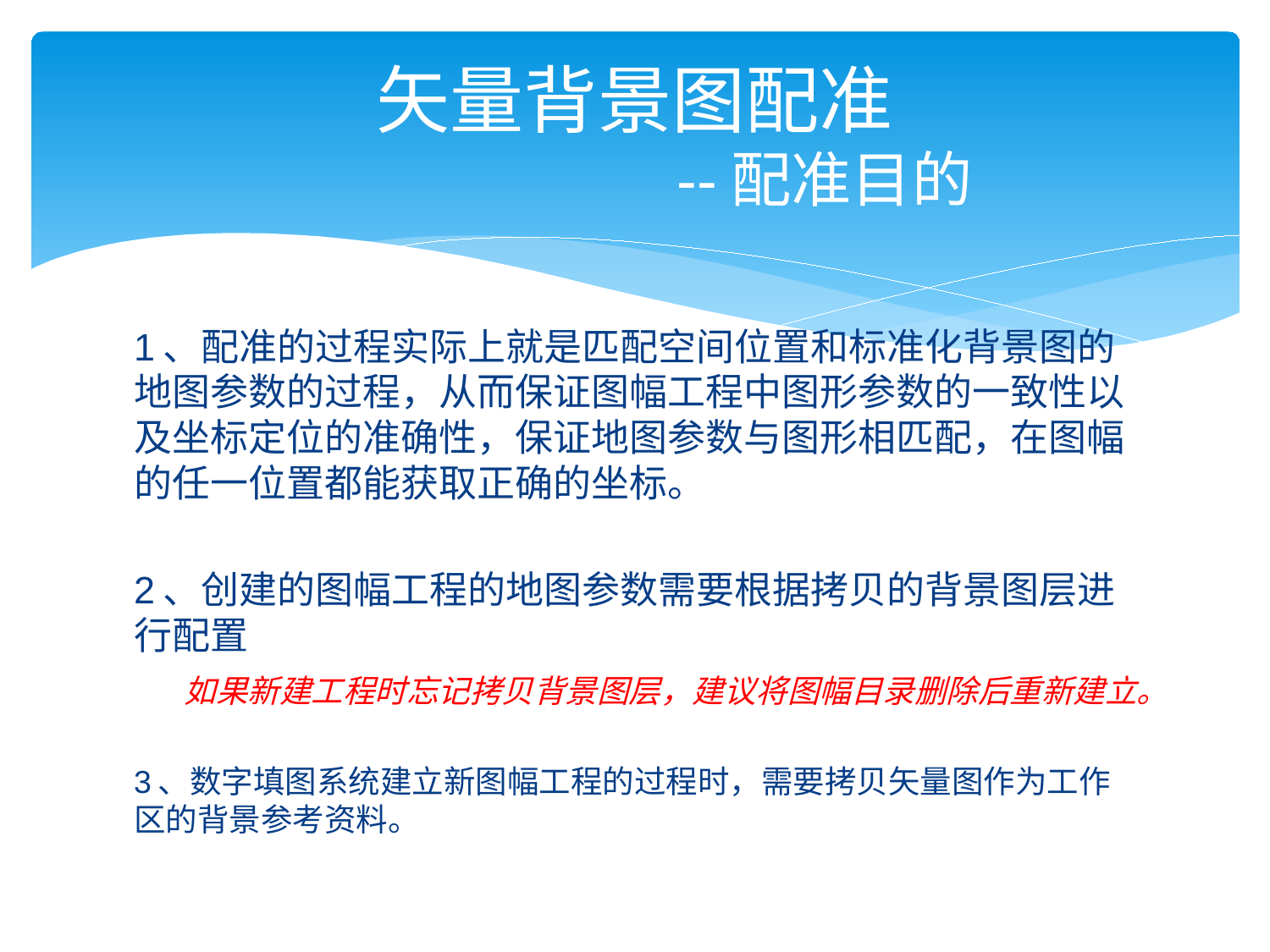

# 矢量背景图配准 --配准目的
1、配准的过程实际上就是匹配空间位置和标准化背景图的地图参数的过程，从而保证图幅工程中图形参数的一致性以及坐标定位的准确性，保证地图参数与图形相匹配，在图幅的任一位置都能获取正确的坐标。

2、创建的图幅工程的地图参数需要根据拷贝的背景图层进行配置
     如果新建工程时忘记拷贝背景图层，建议将图幅目录删除后重新建立。

3、数字填图系统建立新图幅工程的过程时，需要拷贝矢量图作为工作区的背景参考资料。